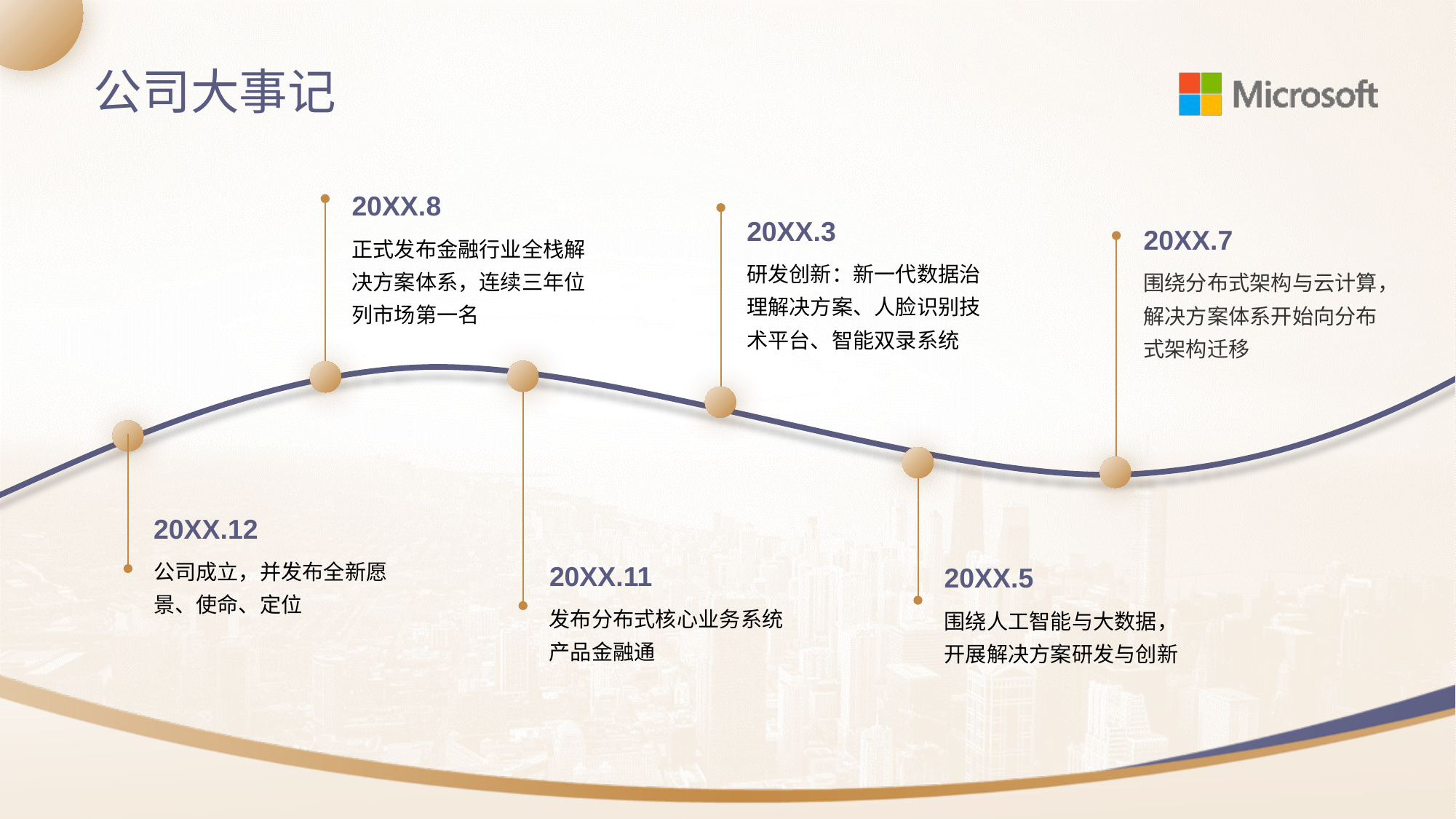

公司大事记
20XX.8
20XX.3
20XX.7
正式发布金融行业全栈解决方案体系，连续三年位列市场第一名
研发创新：新一代数据治理解决方案、人脸识别技术平台、智能双录系统
围绕分布式架构与云计算，解决方案体系开始向分布式架构迁移

20XX.12
20XX.11
公司成立，并发布全新愿景、使命、定位
20XX.5
发布分布式核心业务系统产品金融通
围绕人工智能与大数据，开展解决方案研发与创新